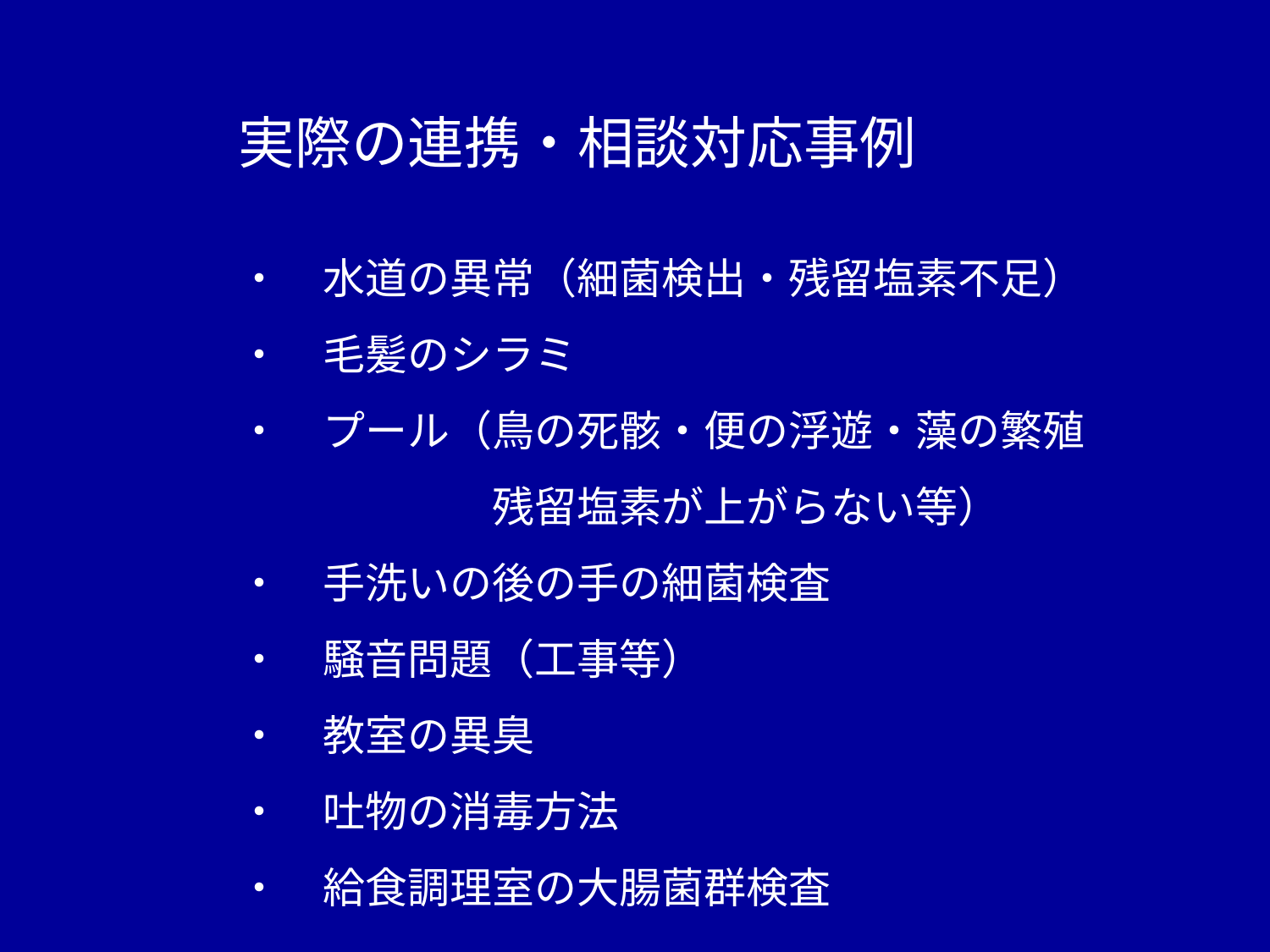

実際の連携・相談対応事例

・　水道の異常（細菌検出・残留塩素不足）
・　毛髪のシラミ
・　プール（鳥の死骸・便の浮遊・藻の繁殖
　　　　　　残留塩素が上がらない等）
・　手洗いの後の手の細菌検査
・　騒音問題（工事等）
・　教室の異臭
・　吐物の消毒方法
・　給食調理室の大腸菌群検査